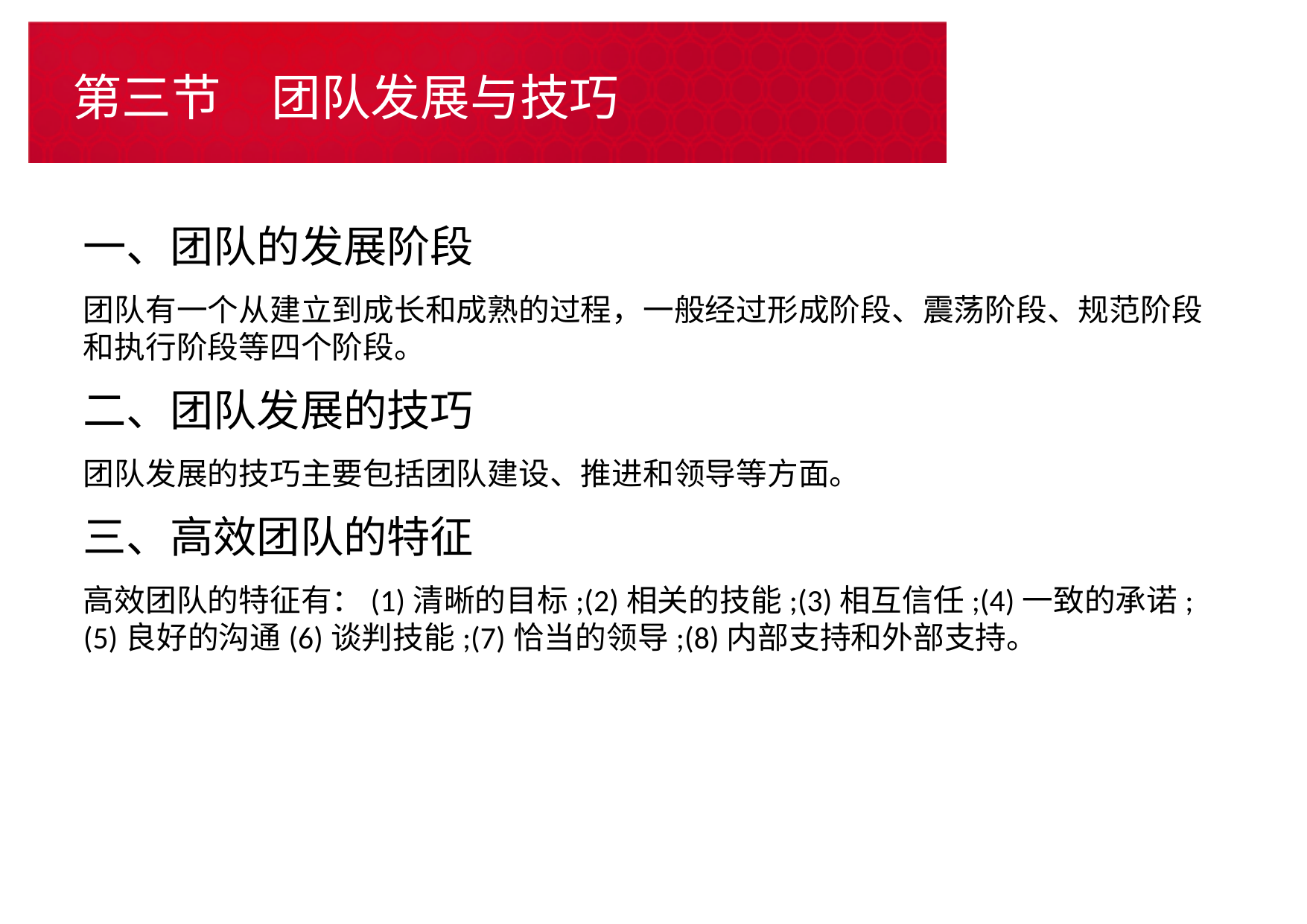

# 第三节　团队发展与技巧
一、团队的发展阶段
团队有一个从建立到成长和成熟的过程，一般经过形成阶段、震荡阶段、规范阶段和执行阶段等四个阶段。
二、团队发展的技巧
团队发展的技巧主要包括团队建设、推进和领导等方面。
三、高效团队的特征
高效团队的特征有：(1)清晰的目标;(2)相关的技能;(3)相互信任;(4)一致的承诺;(5)良好的沟通(6)谈判技能;(7)恰当的领导;(8)内部支持和外部支持。